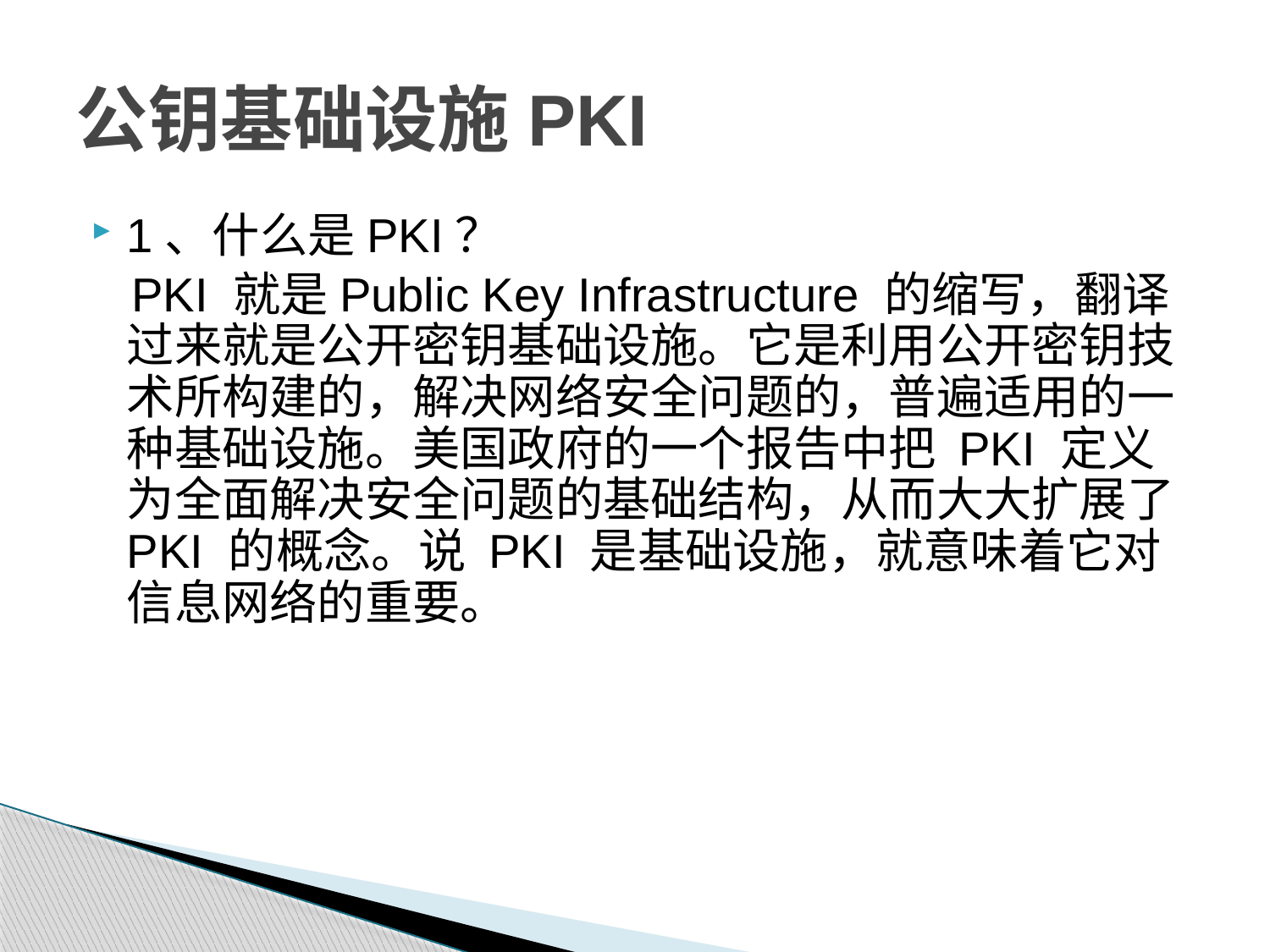

# 公钥基础设施PKI
1、什么是PKI？
   PKI 就是Public Key Infrastructure 的缩写，翻译过来就是公开密钥基础设施。它是利用公开密钥技术所构建的，解决网络安全问题的，普遍适用的一种基础设施。美国政府的一个报告中把 PKI 定义为全面解决安全问题的基础结构，从而大大扩展了 PKI 的概念。说 PKI 是基础设施，就意味着它对信息网络的重要。